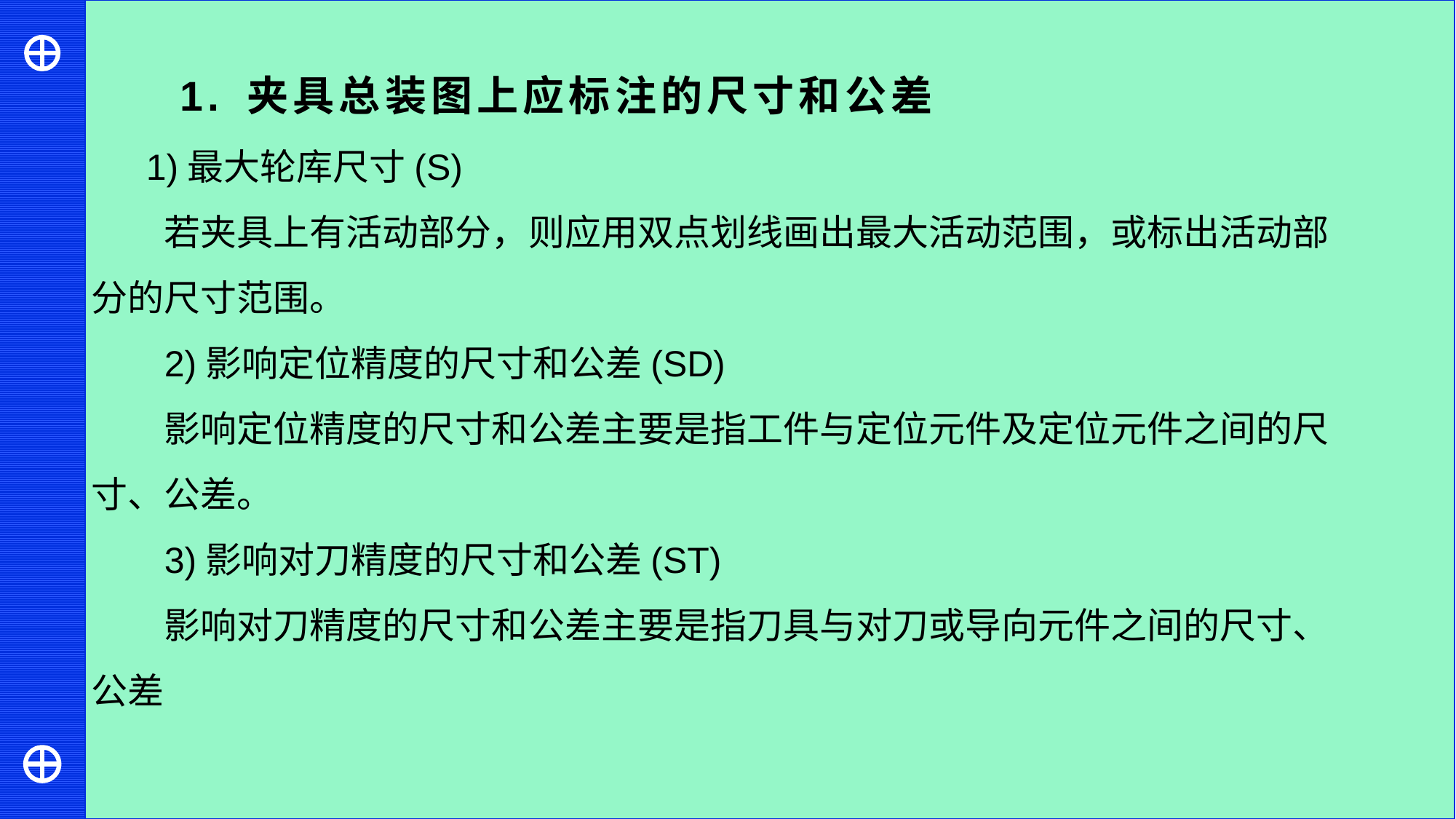

1. 夹具总装图上应标注的尺寸和公差
1)最大轮库尺寸(S)
若夹具上有活动部分，则应用双点划线画出最大活动范围，或标出活动部分的尺寸范围。
2)影响定位精度的尺寸和公差(SD)
影响定位精度的尺寸和公差主要是指工件与定位元件及定位元件之间的尺寸、公差。
3)影响对刀精度的尺寸和公差(ST)
影响对刀精度的尺寸和公差主要是指刀具与对刀或导向元件之间的尺寸、公差